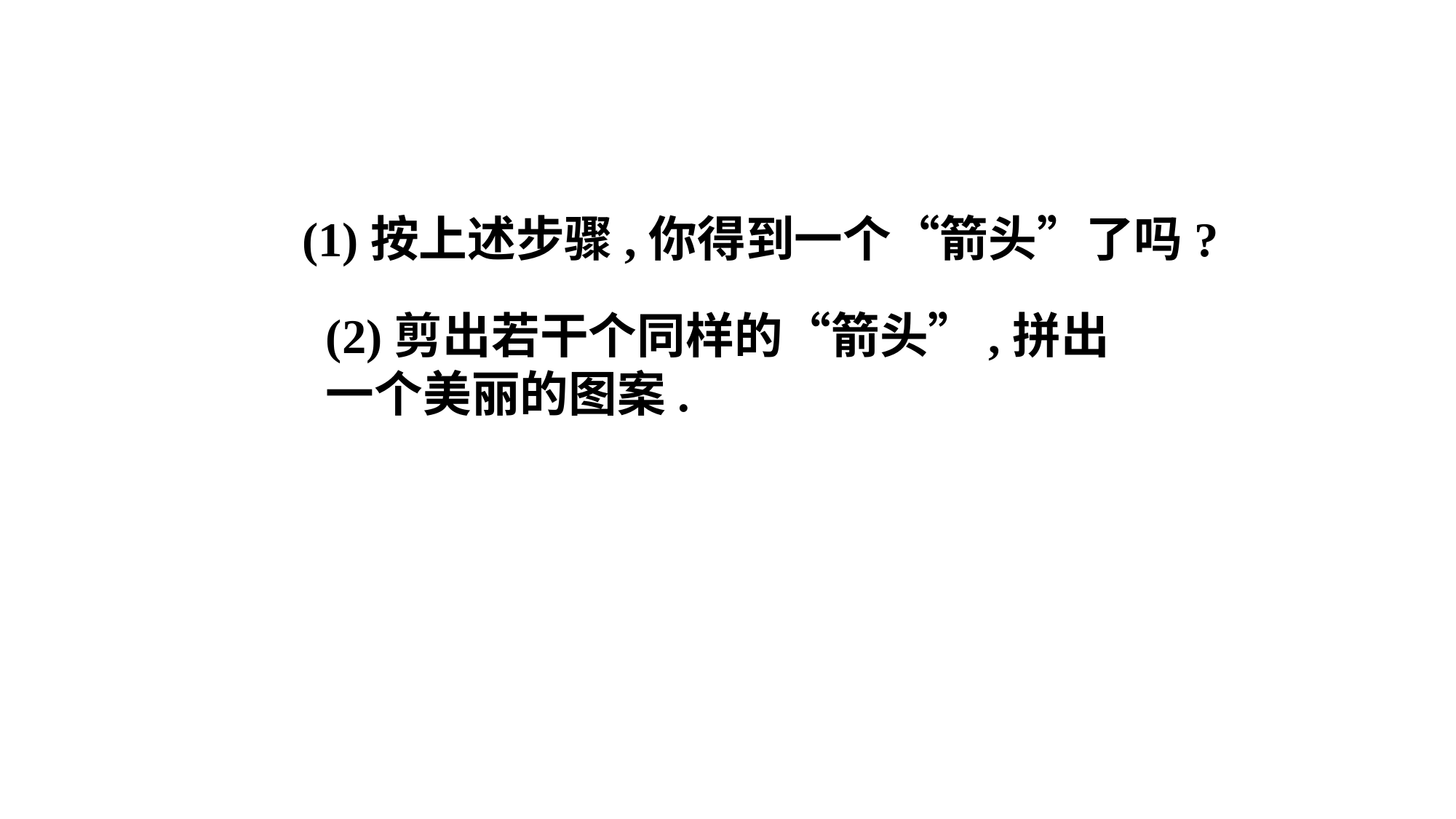

(1)按上述步骤,你得到一个“箭头”了吗?
(2)剪出若干个同样的“箭头”,拼出一个美丽的图案.